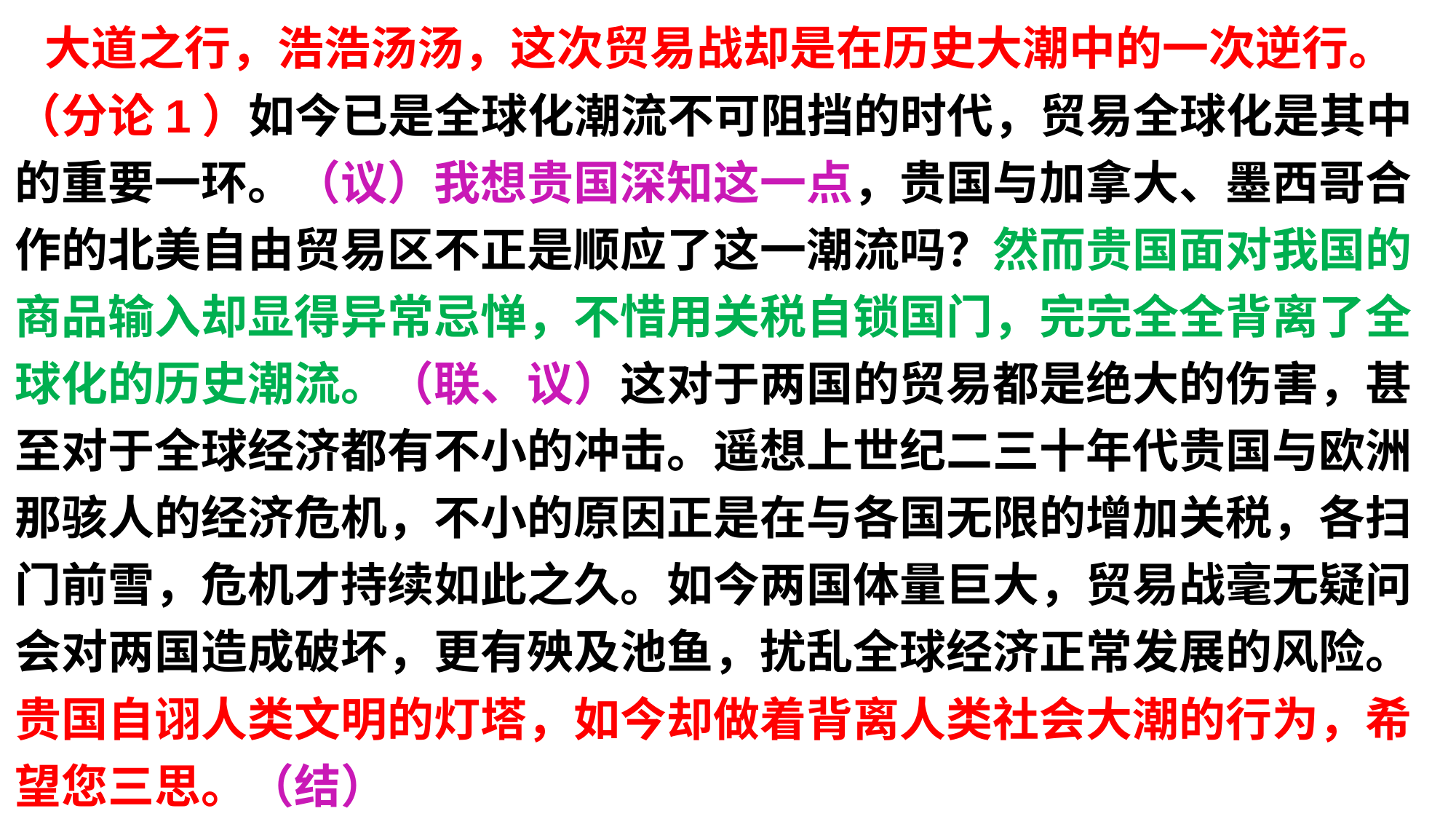

大道之行，浩浩汤汤，这次贸易战却是在历史大潮中的一次逆行。（分论1）如今已是全球化潮流不可阻挡的时代，贸易全球化是其中的重要一环。（议）我想贵国深知这一点，贵国与加拿大、墨西哥合作的北美自由贸易区不正是顺应了这一潮流吗？然而贵国面对我国的商品输入却显得异常忌惮，不惜用关税自锁国门，完完全全背离了全球化的历史潮流。（联、议）这对于两国的贸易都是绝大的伤害，甚至对于全球经济都有不小的冲击。遥想上世纪二三十年代贵国与欧洲那骇人的经济危机，不小的原因正是在与各国无限的增加关税，各扫门前雪，危机才持续如此之久。如今两国体量巨大，贸易战毫无疑问会对两国造成破坏，更有殃及池鱼，扰乱全球经济正常发展的风险。贵国自诩人类文明的灯塔，如今却做着背离人类社会大潮的行为，希望您三思。（结）